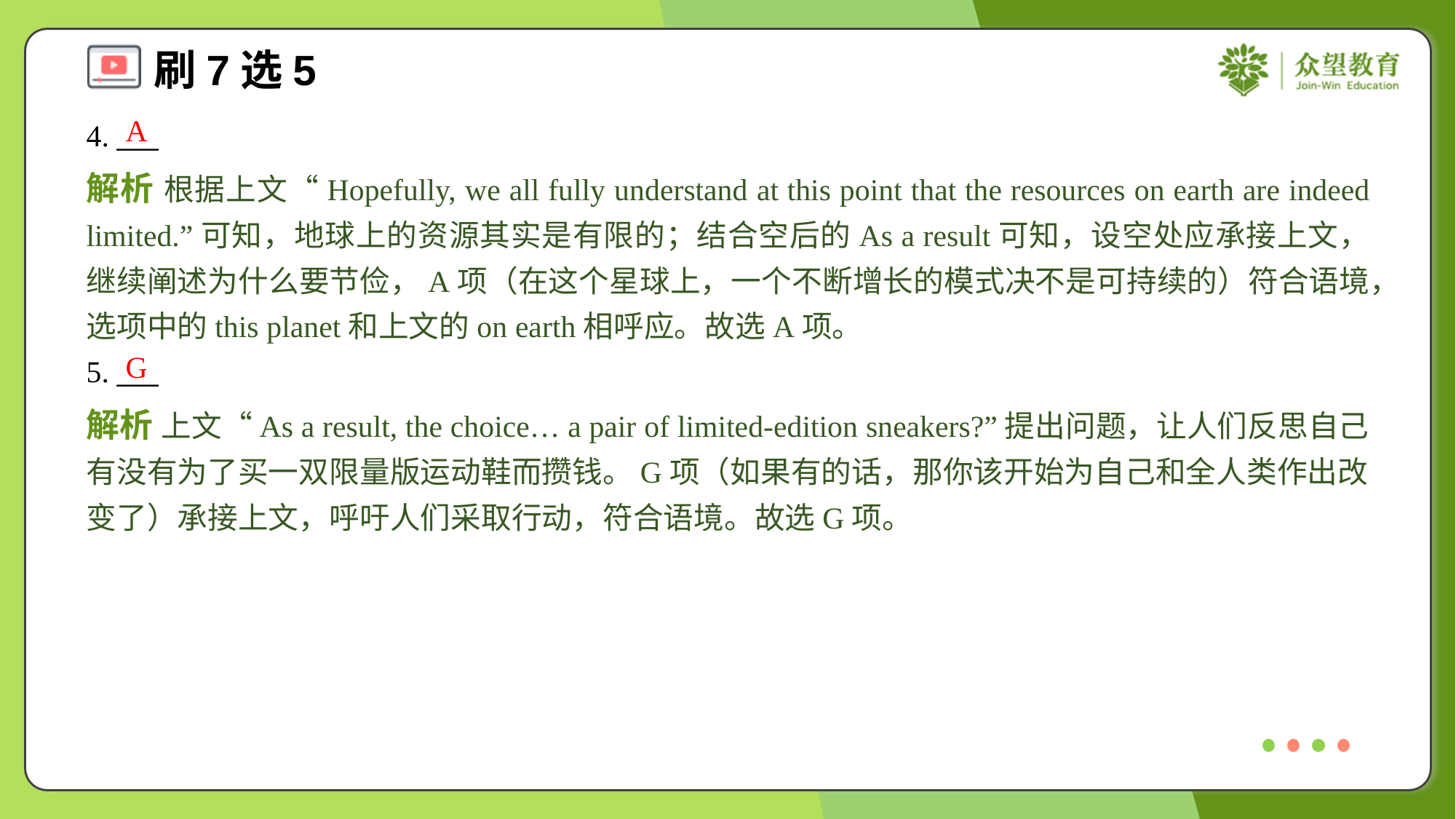

A
4. ___
解析 根据上文“Hopefully, we all fully understand at this point that the resources on earth are indeed limited.”可知，地球上的资源其实是有限的；结合空后的As a result可知，设空处应承接上文，继续阐述为什么要节俭，A项（在这个星球上，一个不断增长的模式决不是可持续的）符合语境，选项中的this planet和上文的on earth相呼应。故选A项。
G
5. ___
解析 上文“As a result, the choice… a pair of limited-edition sneakers?”提出问题，让人们反思自己有没有为了买一双限量版运动鞋而攒钱。G项（如果有的话，那你该开始为自己和全人类作出改变了）承接上文，呼吁人们采取行动，符合语境。故选G项。